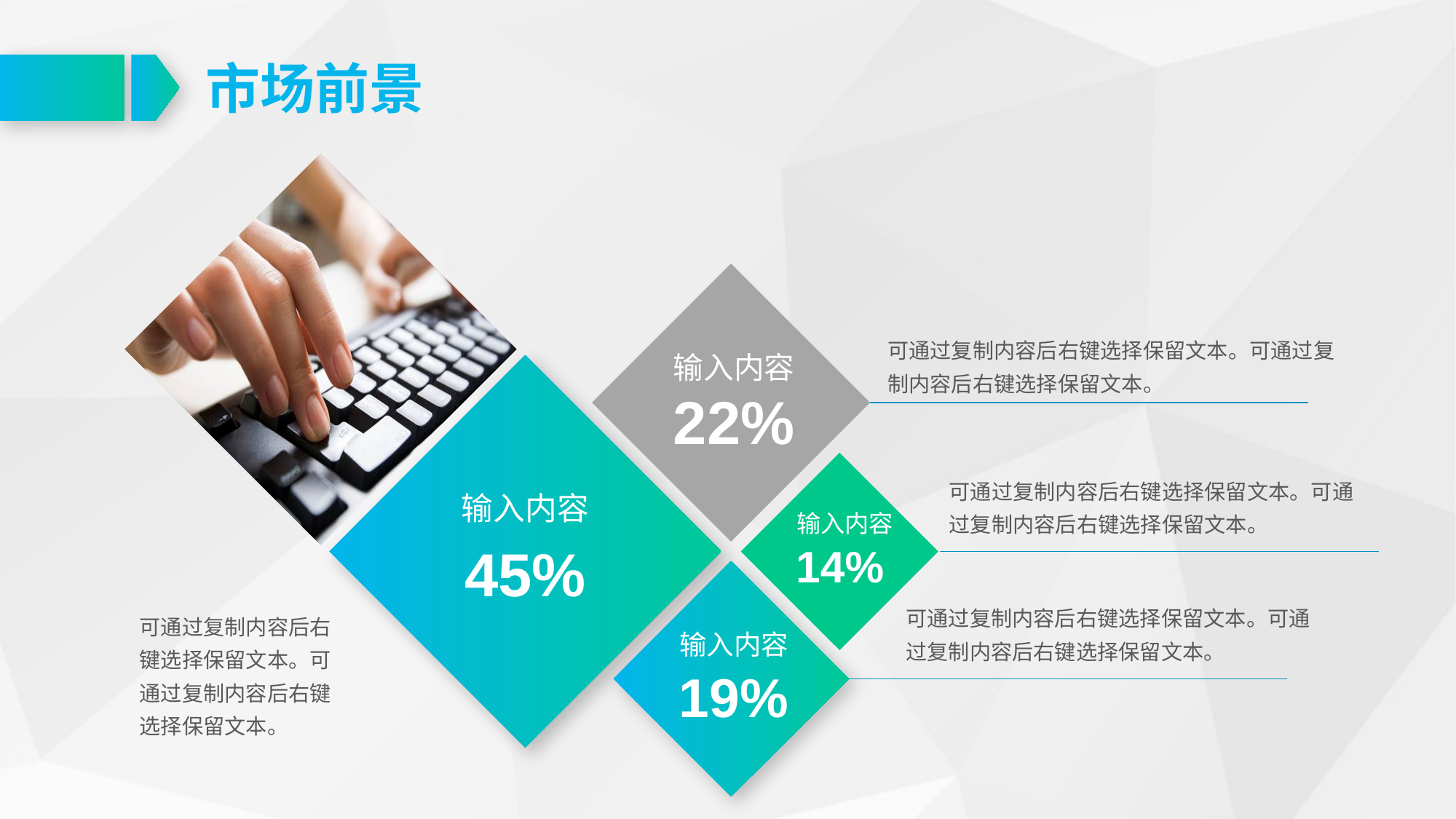

市场前景

可通过复制内容后右键选择保留文本。可通过复制内容后右键选择保留文本。
输入内容

22%

可通过复制内容后右键选择保留文本。可通过复制内容后右键选择保留文本。
输入内容
输入内容
45%
14%

可通过复制内容后右键选择保留文本。可通过复制内容后右键选择保留文本。
可通过复制内容后右键选择保留文本。可通过复制内容后右键选择保留文本。
输入内容
19%